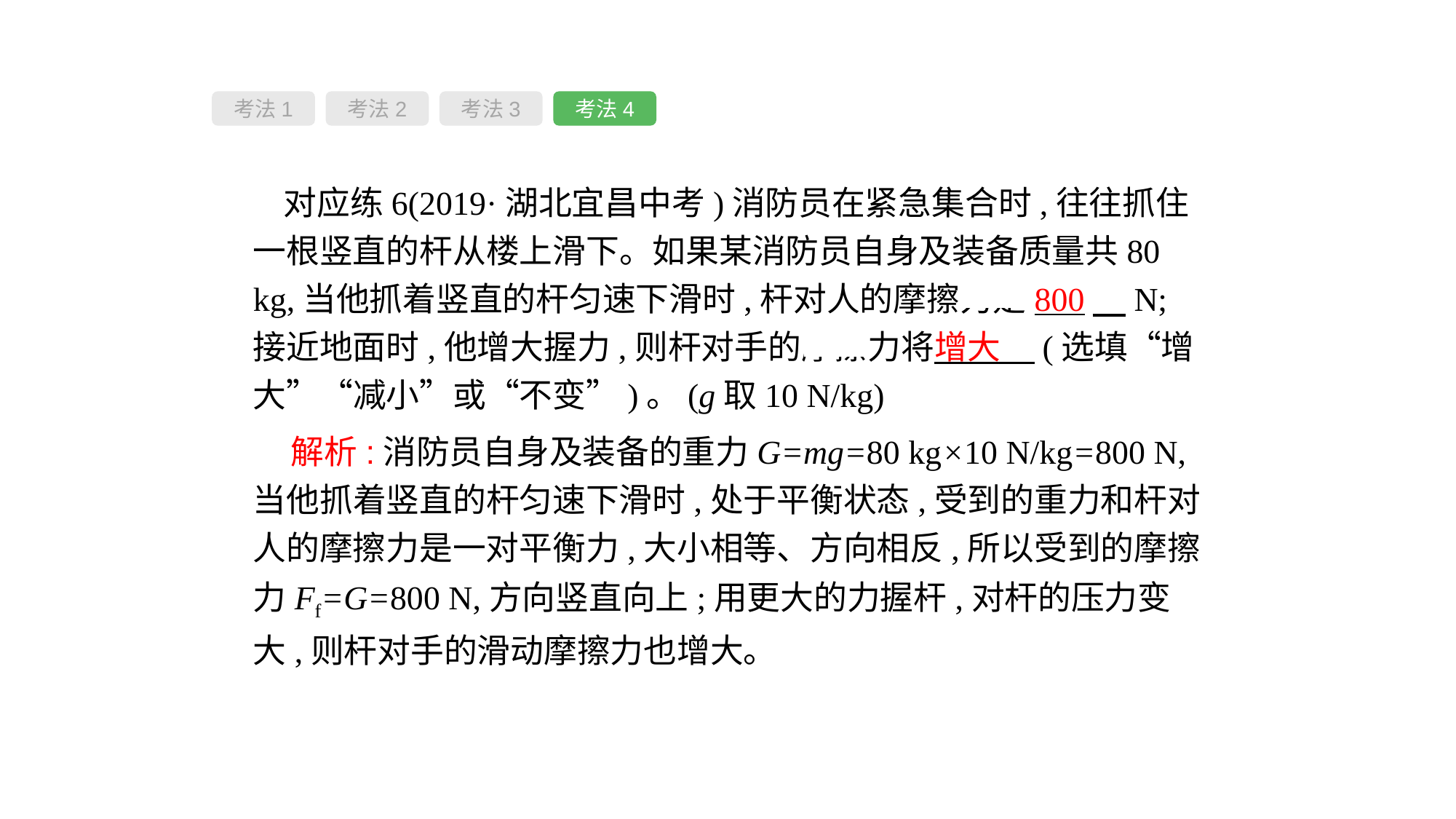

考法1
考法2
考法3
考法4
对应练6(2019·湖北宜昌中考)消防员在紧急集合时,往往抓住一根竖直的杆从楼上滑下。如果某消防员自身及装备质量共80 kg,当他抓着竖直的杆匀速下滑时,杆对人的摩擦力是800　N;接近地面时,他增大握力,则杆对手的摩擦力将增大　(选填“增大”“减小”或“不变”)。(g取10 N/kg)

    解析:消防员自身及装备的重力G=mg=80 kg×10 N/kg=800 N,当他抓着竖直的杆匀速下滑时,处于平衡状态,受到的重力和杆对人的摩擦力是一对平衡力,大小相等、方向相反,所以受到的摩擦力Ff=G=800 N,方向竖直向上;用更大的力握杆,对杆的压力变大,则杆对手的滑动摩擦力也增大。